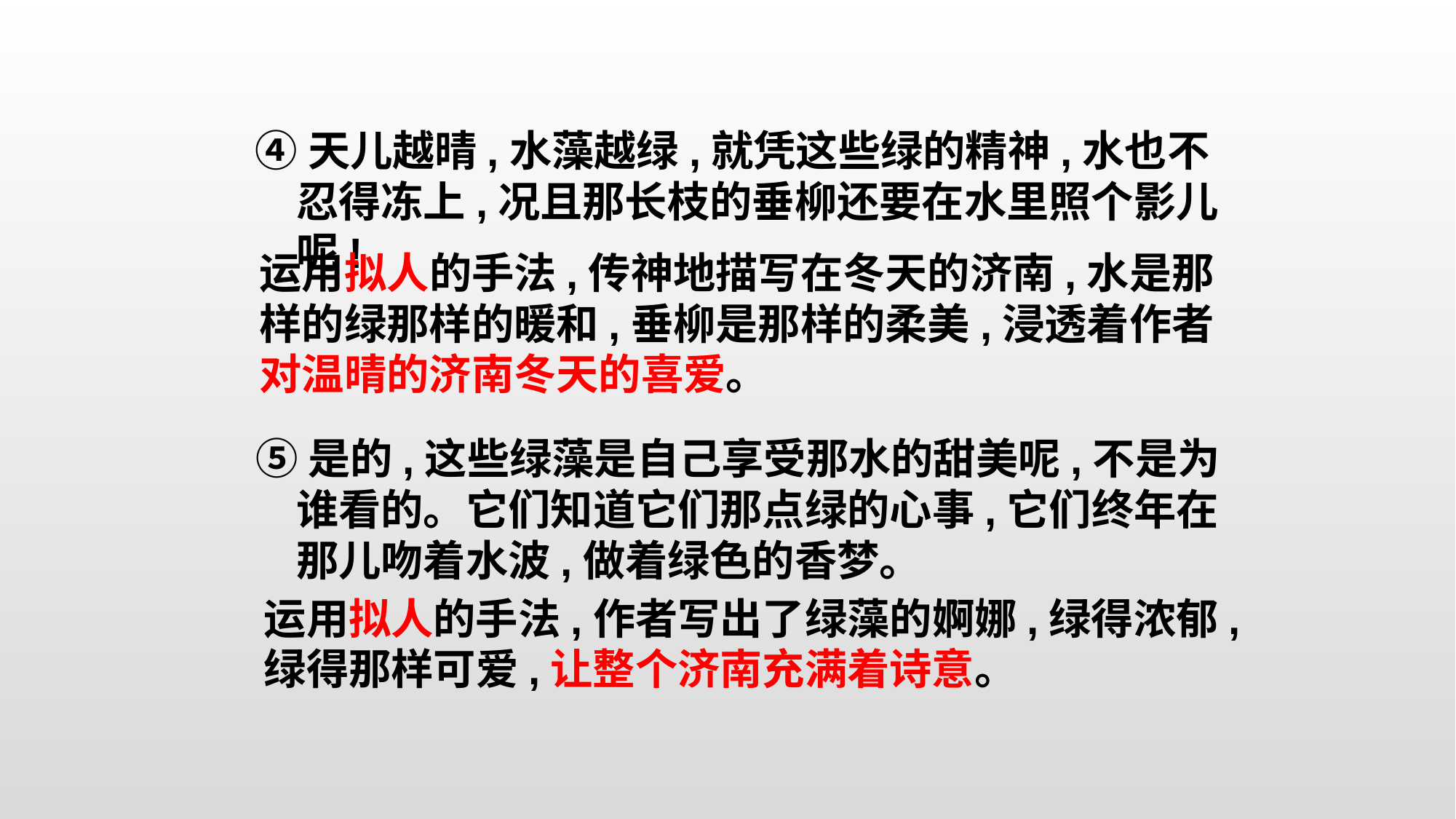

④天儿越晴,水藻越绿,就凭这些绿的精神,水也不忍得冻上,况且那长枝的垂柳还要在水里照个影儿呢!
运用拟人的手法,传神地描写在冬天的济南,水是那样的绿那样的暖和,垂柳是那样的柔美,浸透着作者对温晴的济南冬天的喜爱。
⑤是的,这些绿藻是自己享受那水的甜美呢,不是为谁看的。它们知道它们那点绿的心事,它们终年在那儿吻着水波,做着绿色的香梦。
运用拟人的手法,作者写出了绿藻的婀娜,绿得浓郁,绿得那样可爱,让整个济南充满着诗意。